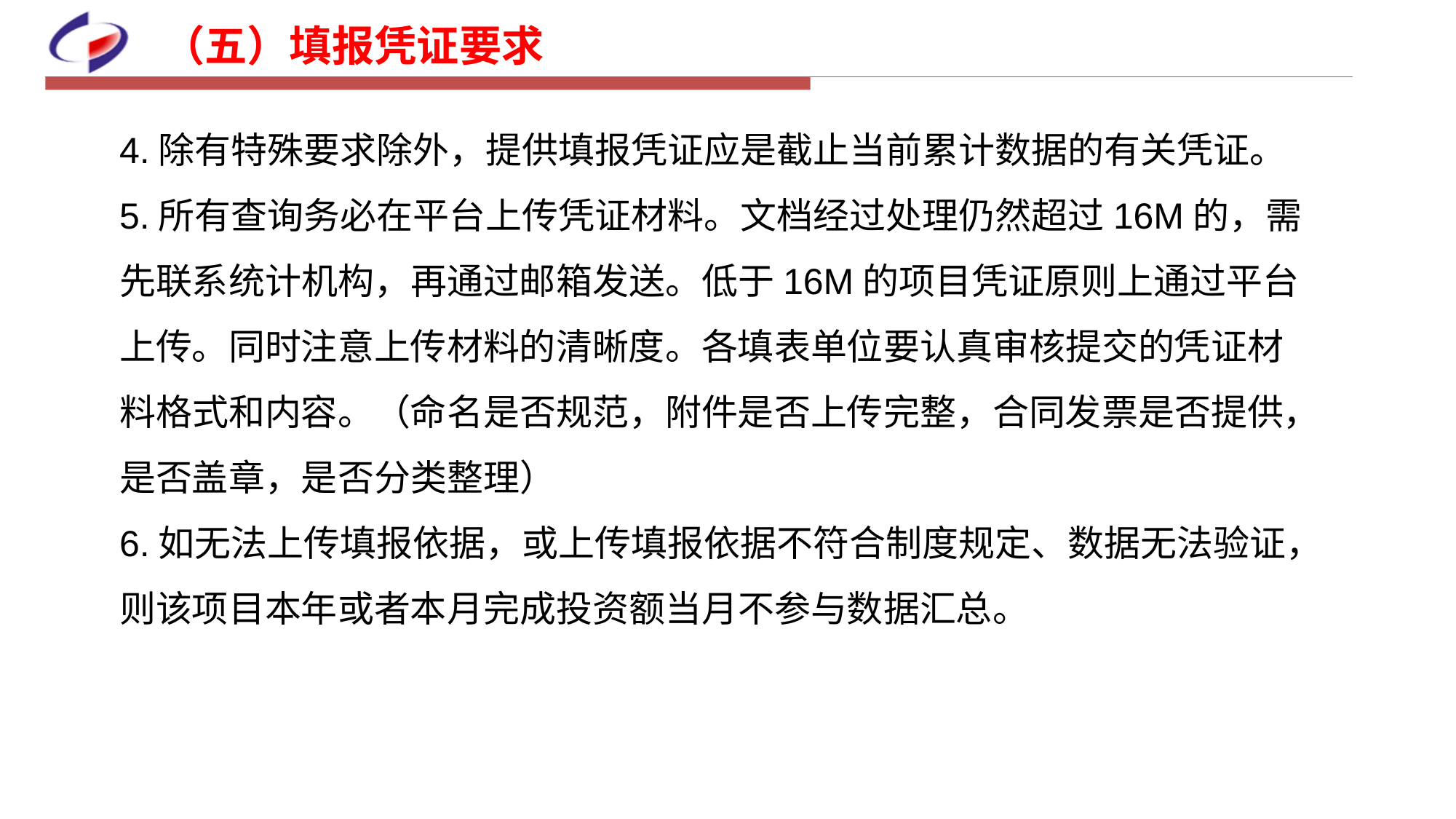

（五）填报凭证要求
4.除有特殊要求除外，提供填报凭证应是截止当前累计数据的有关凭证。
5.所有查询务必在平台上传凭证材料。文档经过处理仍然超过16M的，需先联系统计机构，再通过邮箱发送。低于16M的项目凭证原则上通过平台上传。同时注意上传材料的清晰度。各填表单位要认真审核提交的凭证材料格式和内容。（命名是否规范，附件是否上传完整，合同发票是否提供，是否盖章，是否分类整理）
6.如无法上传填报依据，或上传填报依据不符合制度规定、数据无法验证，则该项目本年或者本月完成投资额当月不参与数据汇总。